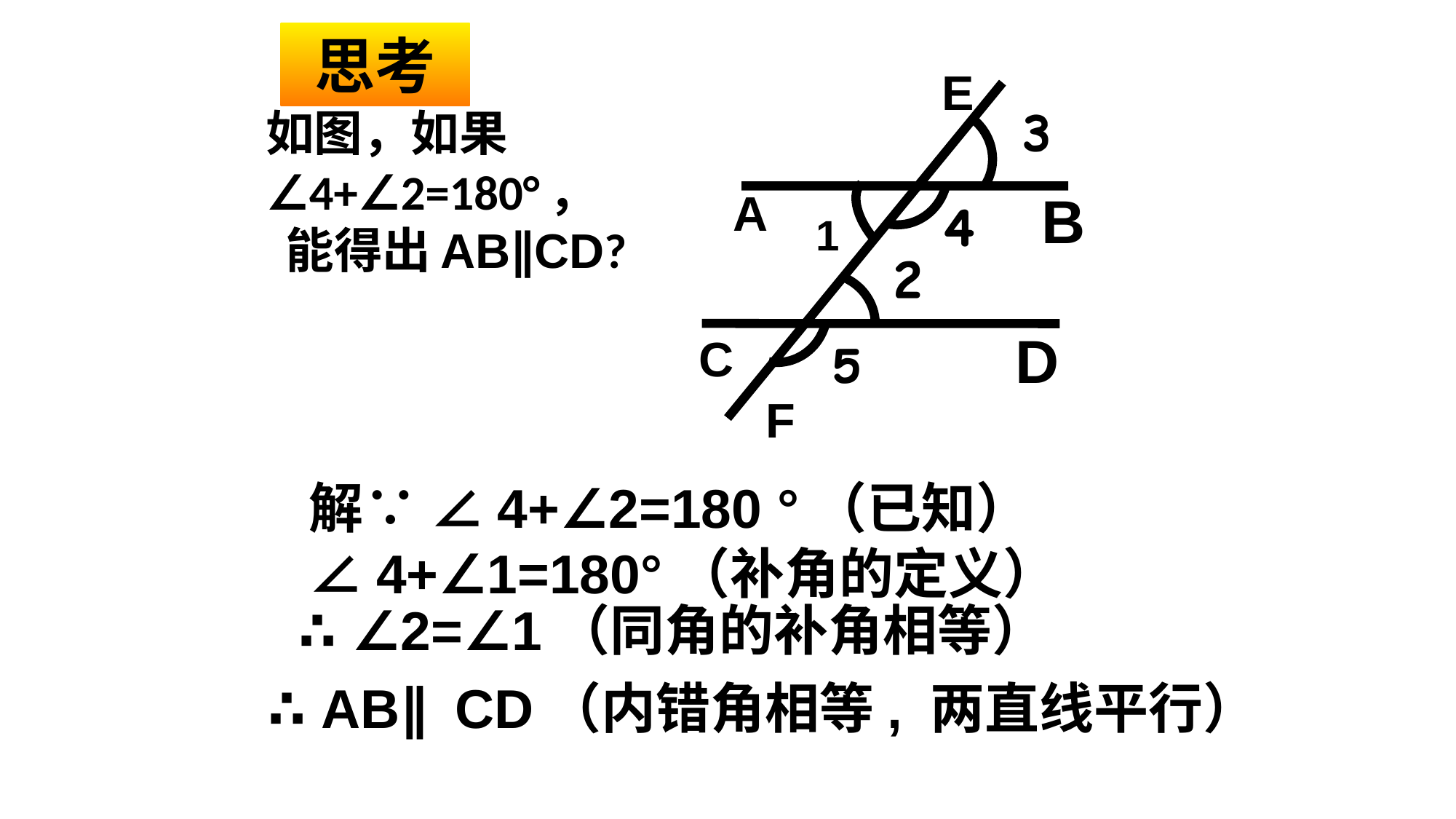

思考
E

3
# 如图，如果
∠4+∠2=180°，
 能得出AB∥CD?

A
B

4

1
2

D
C

5
F
解∵ ∠4+∠2=180 °（已知）      ∠4+∠1=180°（补角的定义）

∴ ∠2=∠1（同角的补角相等）
∴ AB∥CD（内错角相等, 两直线平行）